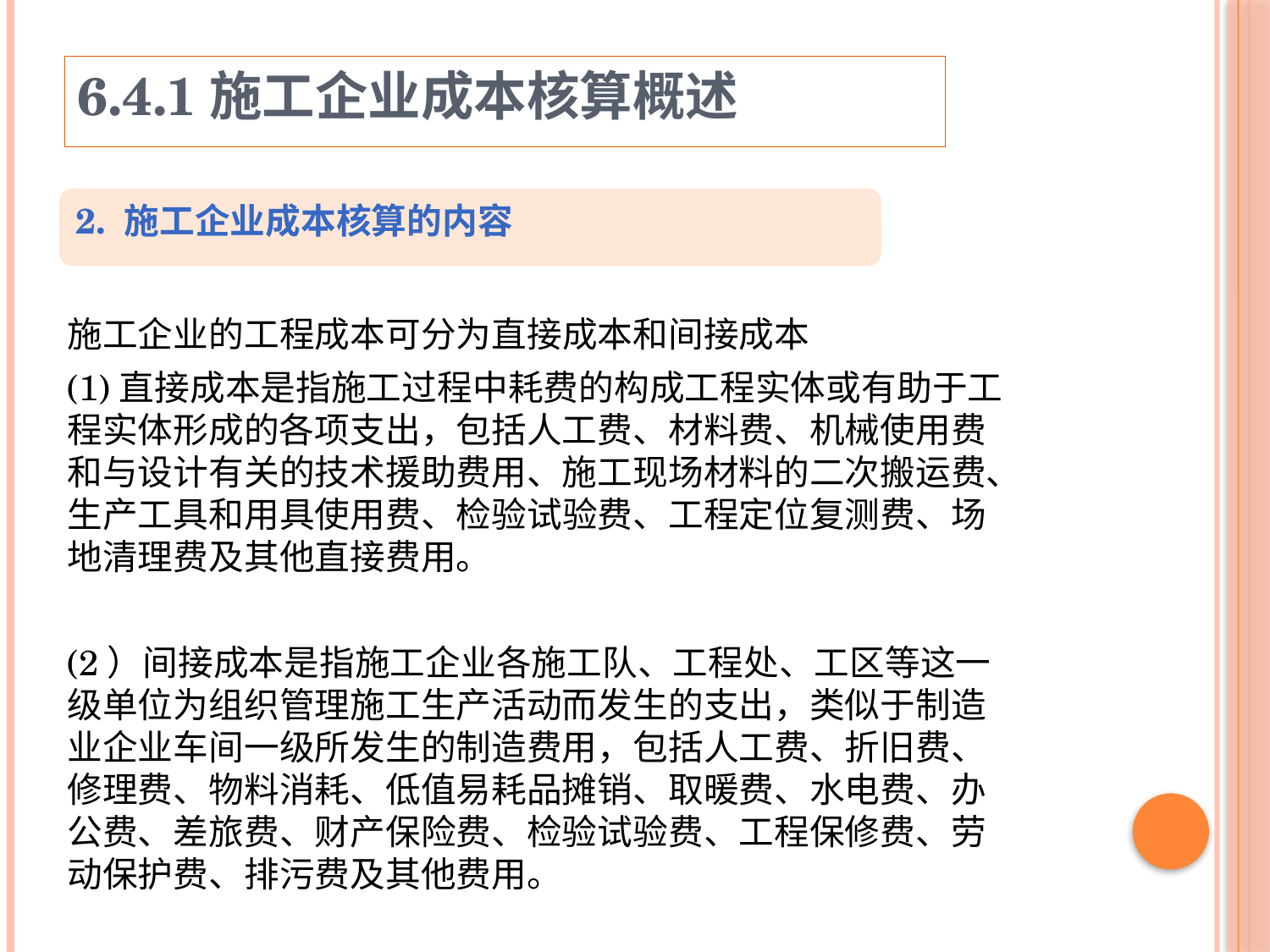

6.4.1施工企业成本核算概述
2. 施工企业成本核算的内容
施工企业的工程成本可分为直接成本和间接成本
(1)直接成本是指施工过程中耗费的构成工程实体或有助于工程实体形成的各项支出，包括人工费、材料费、机械使用费和与设计有关的技术援助费用、施工现场材料的二次搬运费、生产工具和用具使用费、检验试验费、工程定位复测费、场地清理费及其他直接费用。

(2）间接成本是指施工企业各施工队、工程处、工区等这一级单位为组织管理施工生产活动而发生的支出，类似于制造业企业车间一级所发生的制造费用，包括人工费、折旧费、修理费、物料消耗、低值易耗品摊销、取暖费、水电费、办公费、差旅费、财产保险费、检验试验费、工程保修费、劳动保护费、排污费及其他费用。